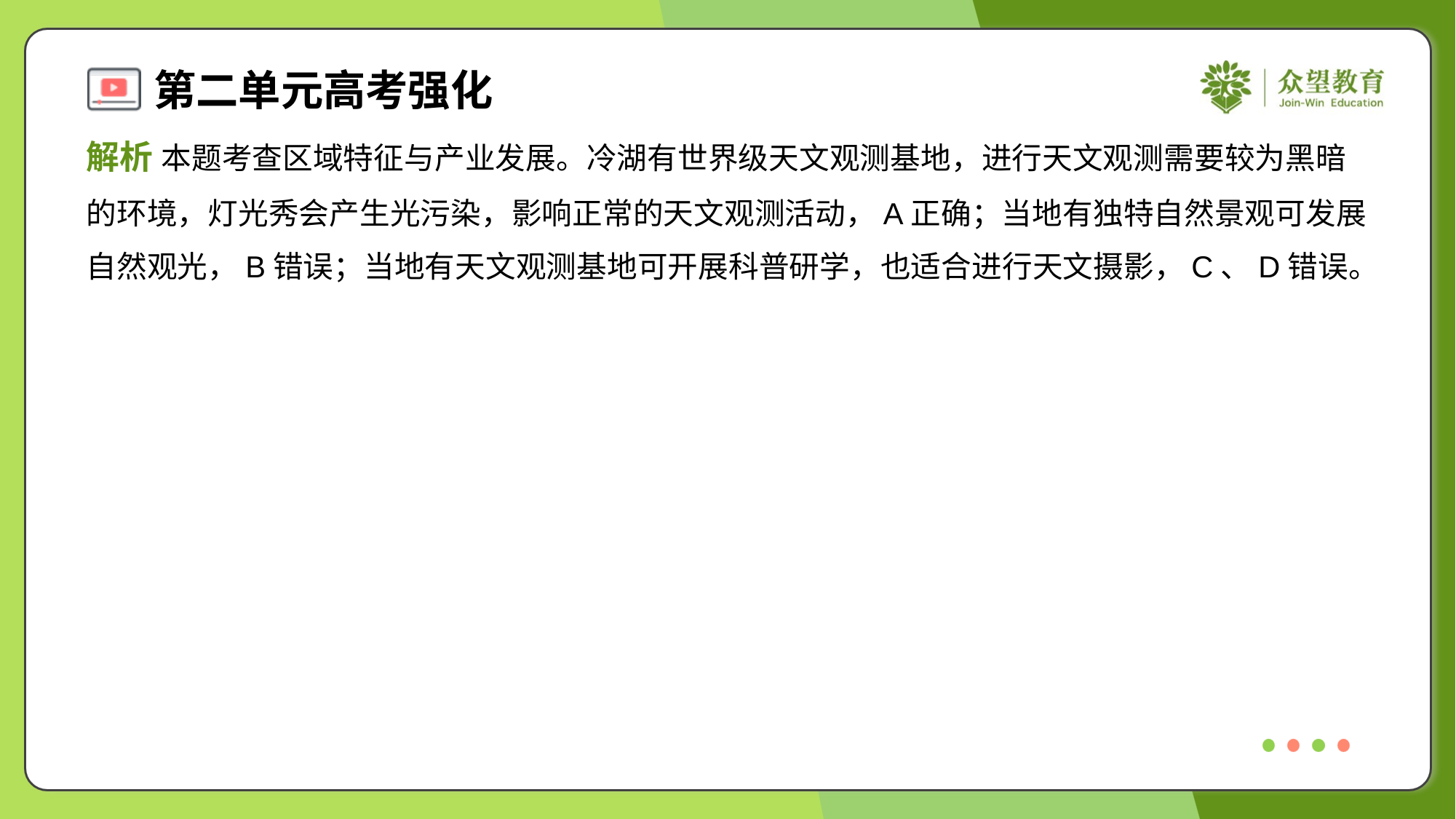

解析 本题考查区域特征与产业发展。冷湖有世界级天文观测基地，进行天文观测需要较为黑暗
的环境，灯光秀会产生光污染，影响正常的天文观测活动，A正确；当地有独特自然景观可发展
自然观光，B错误；当地有天文观测基地可开展科普研学，也适合进行天文摄影，C、D错误。